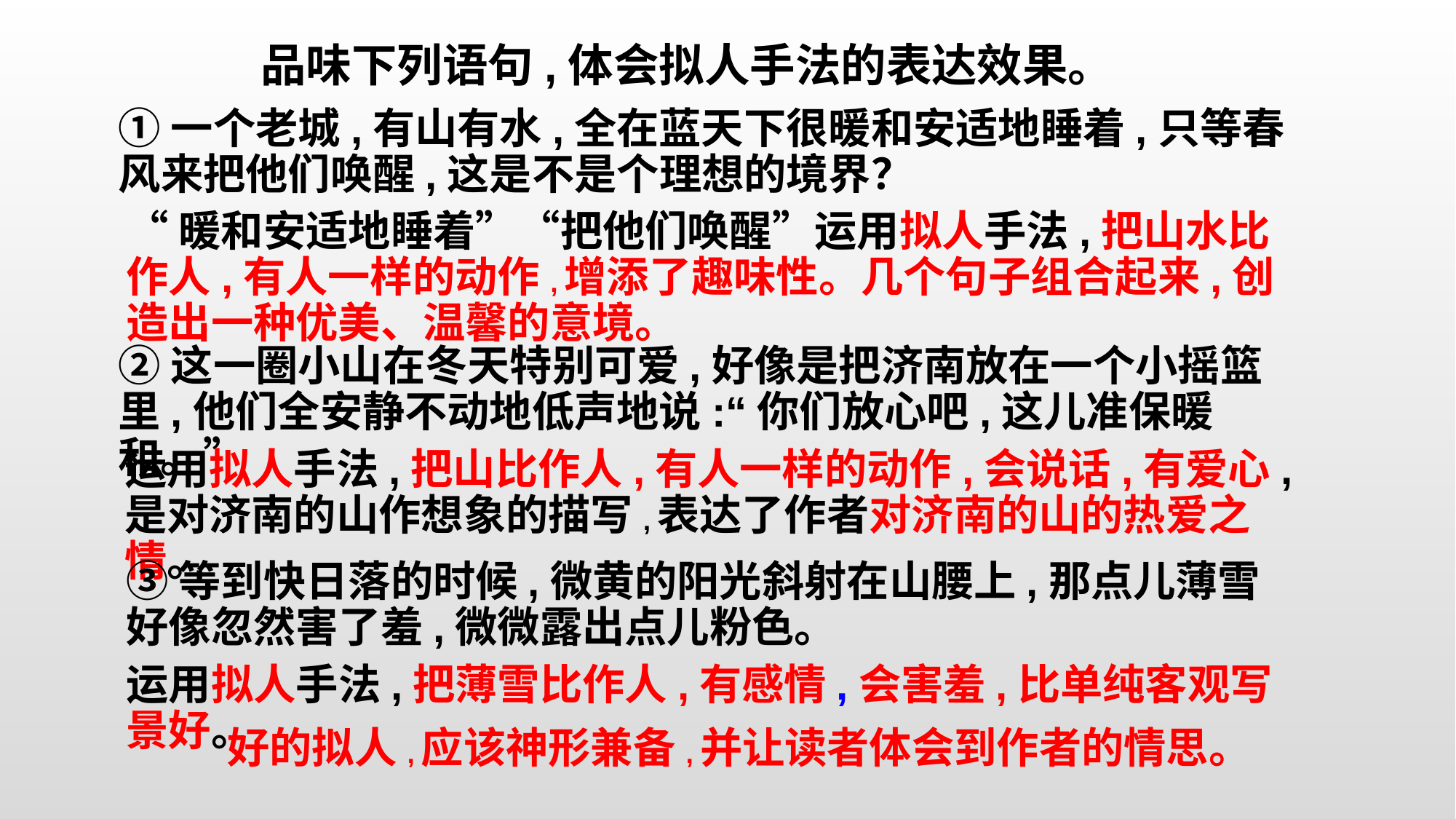

品味下列语句,体会拟人手法的表达效果。
①一个老城,有山有水,全在蓝天下很暖和安适地睡着,只等春风来把他们唤醒,这是不是个理想的境界？
“暖和安适地睡着”“把他们唤醒”运用拟人手法,把山水比作人,有人一样的动作,增添了趣味性。几个句子组合起来,创造出一种优美、温馨的意境。
②这一圈小山在冬天特别可爱,好像是把济南放在一个小摇篮里,他们全安静不动地低声地说:“你们放心吧,这儿准保暖和。”
运用拟人手法,把山比作人,有人一样的动作,会说话,有爱心,是对济南的山作想象的描写,表达了作者对济南的山的热爱之情。
③等到快日落的时候,微黄的阳光斜射在山腰上,那点儿薄雪好像忽然害了羞,微微露出点儿粉色。
运用拟人手法,把薄雪比作人,有感情,会害羞,比单纯客观写景好。
好的拟人,应该神形兼备,并让读者体会到作者的情思。